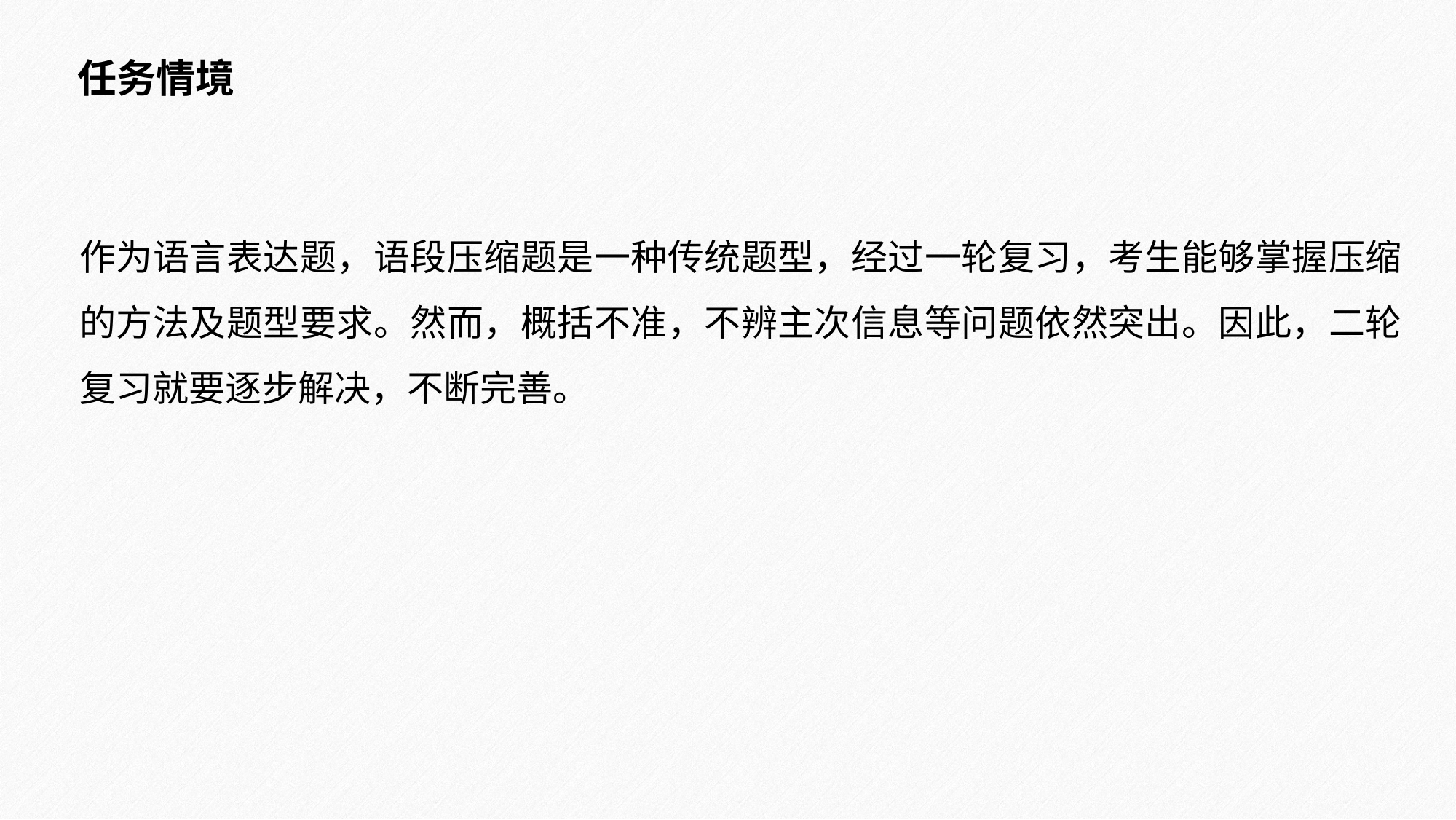

任务情境
作为语言表达题，语段压缩题是一种传统题型，经过一轮复习，考生能够掌握压缩的方法及题型要求。然而，概括不准，不辨主次信息等问题依然突出。因此，二轮复习就要逐步解决，不断完善。